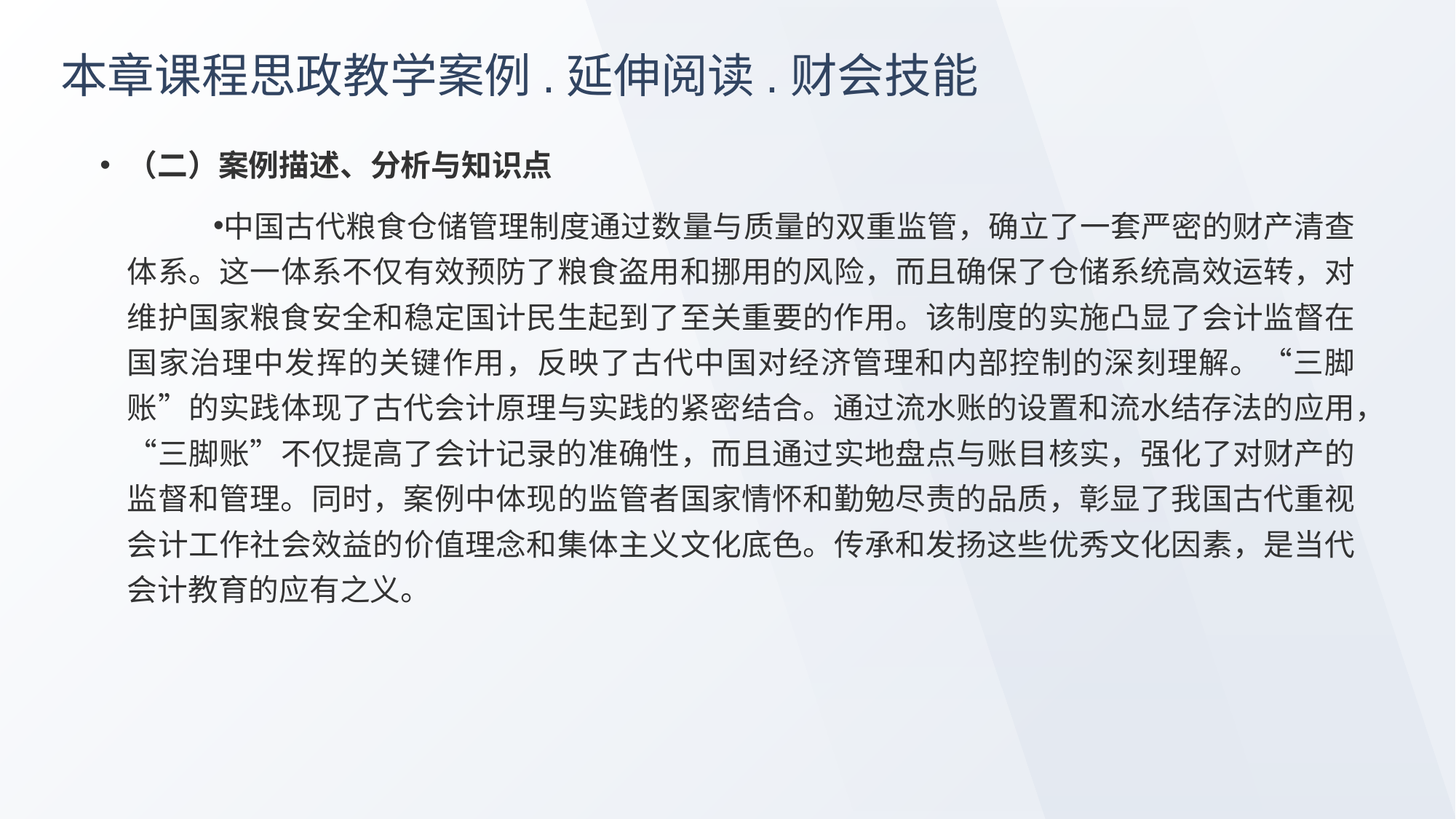

# 本章课程思政教学案例.延伸阅读.财会技能
（二）案例描述、分析与知识点
中国古代粮食仓储管理制度通过数量与质量的双重监管，确立了一套严密的财产清查体系。这一体系不仅有效预防了粮食盗用和挪用的风险，而且确保了仓储系统高效运转，对维护国家粮食安全和稳定国计民生起到了至关重要的作用。该制度的实施凸显了会计监督在国家治理中发挥的关键作用，反映了古代中国对经济管理和内部控制的深刻理解。“三脚账”的实践体现了古代会计原理与实践的紧密结合。通过流水账的设置和流水结存法的应用，“三脚账”不仅提高了会计记录的准确性，而且通过实地盘点与账目核实，强化了对财产的监督和管理。同时，案例中体现的监管者国家情怀和勤勉尽责的品质，彰显了我国古代重视会计工作社会效益的价值理念和集体主义文化底色。传承和发扬这些优秀文化因素，是当代会计教育的应有之义。